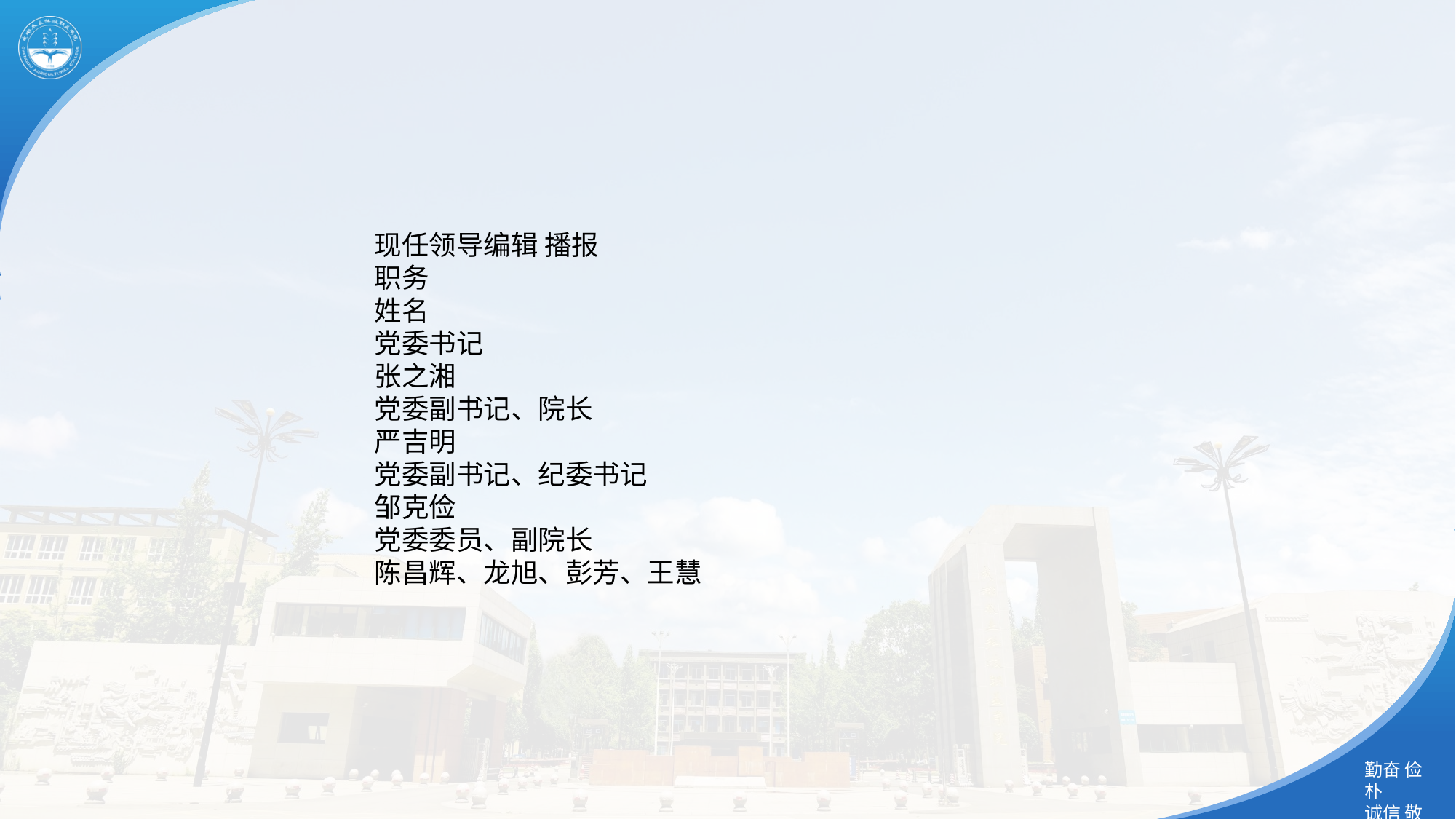

现任领导编辑 播报
职务
姓名
党委书记
张之湘
党委副书记、院长
严吉明
党委副书记、纪委书记
邹克俭
党委委员、副院长
陈昌辉、龙旭、彭芳、王慧